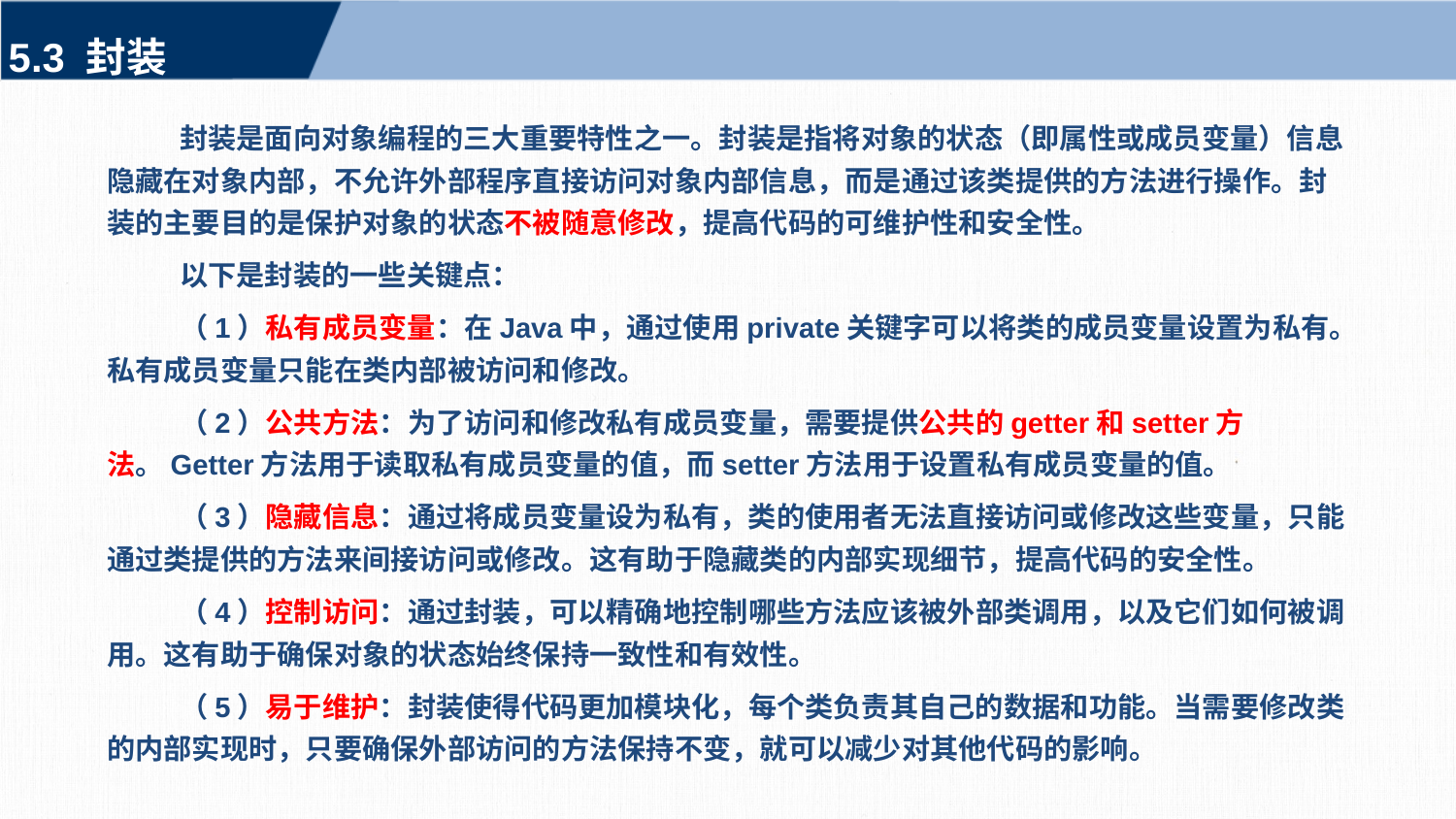

5.3 封装

封装是面向对象编程的三大重要特性之一。封装是指将对象的状态（即属性或成员变量）信息隐藏在对象内部，不允许外部程序直接访问对象内部信息，而是通过该类提供的方法进行操作。封装的主要目的是保护对象的状态不被随意修改，提高代码的可维护性和安全性。
以下是封装的一些关键点：
（1）私有成员变量：在Java中，通过使用private关键字可以将类的成员变量设置为私有。私有成员变量只能在类内部被访问和修改。
（2）公共方法：为了访问和修改私有成员变量，需要提供公共的getter和setter方法。Getter方法用于读取私有成员变量的值，而setter方法用于设置私有成员变量的值。
（3）隐藏信息：通过将成员变量设为私有，类的使用者无法直接访问或修改这些变量，只能通过类提供的方法来间接访问或修改。这有助于隐藏类的内部实现细节，提高代码的安全性。
（4）控制访问：通过封装，可以精确地控制哪些方法应该被外部类调用，以及它们如何被调用。这有助于确保对象的状态始终保持一致性和有效性。
（5）易于维护：封装使得代码更加模块化，每个类负责其自己的数据和功能。当需要修改类的内部实现时，只要确保外部访问的方法保持不变，就可以减少对其他代码的影响。